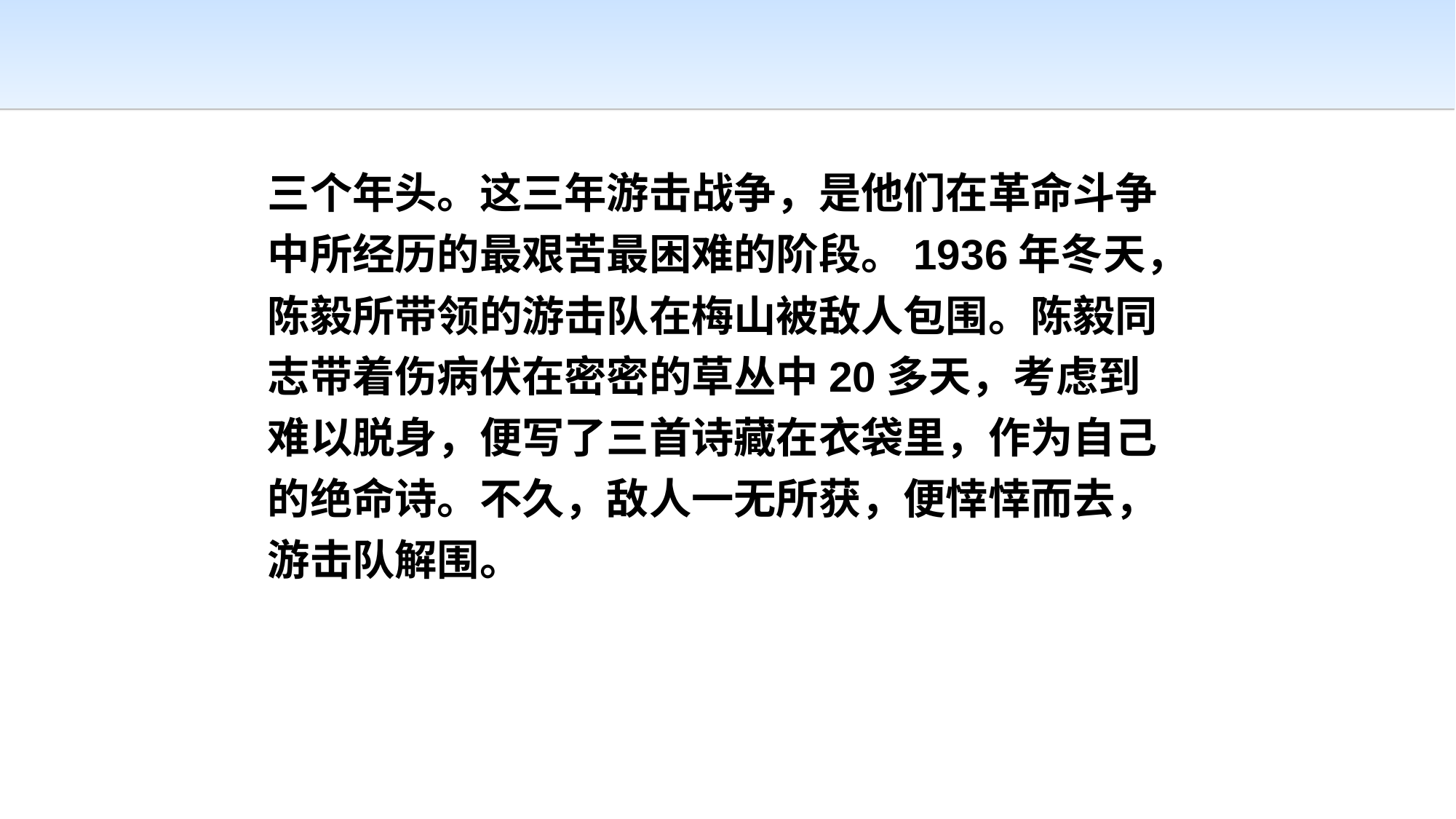

三个年头。这三年游击战争，是他们在革命斗争中所经历的最艰苦最困难的阶段。1936年冬天，陈毅所带领的游击队在梅山被敌人包围。陈毅同志带着伤病伏在密密的草丛中20多天，考虑到难以脱身，便写了三首诗藏在衣袋里，作为自己的绝命诗。不久，敌人一无所获，便悻悻而去，游击队解围。